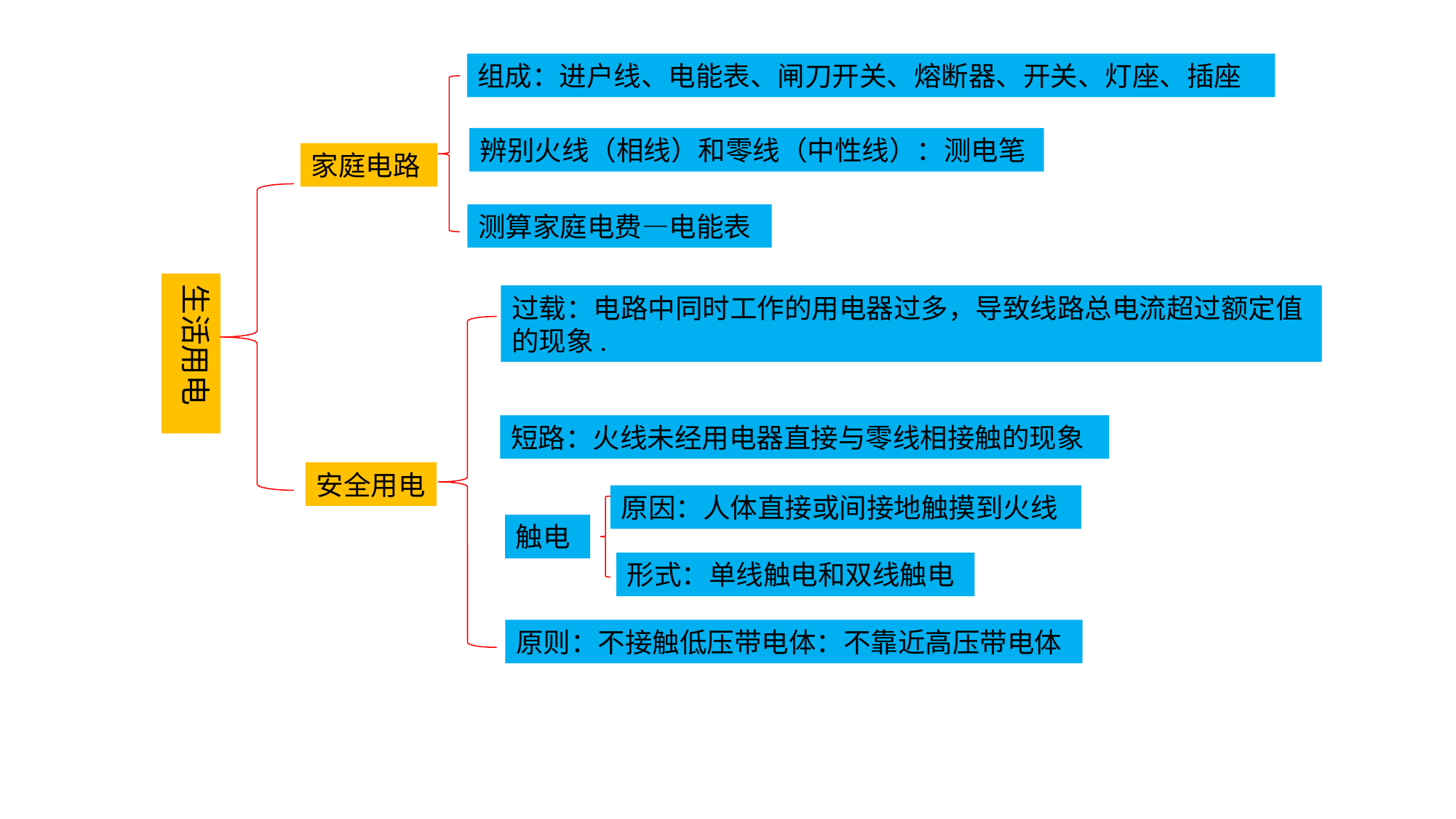

组成：进户线、电能表、闸刀开关、熔断器、开关、灯座、插座

辨别火线（相线）和零线（中性线）：测电笔
家庭电路

测算家庭电费—电能表
生活用电
过载：电路中同时工作的用电器过多，导致线路总电流超过额定值的现象.

短路：火线未经用电器直接与零线相接触的现象
安全用电
原因：人体直接或间接地触摸到火线

触电
形式：单线触电和双线触电
原则：不接触低压带电体：不靠近高压带电体